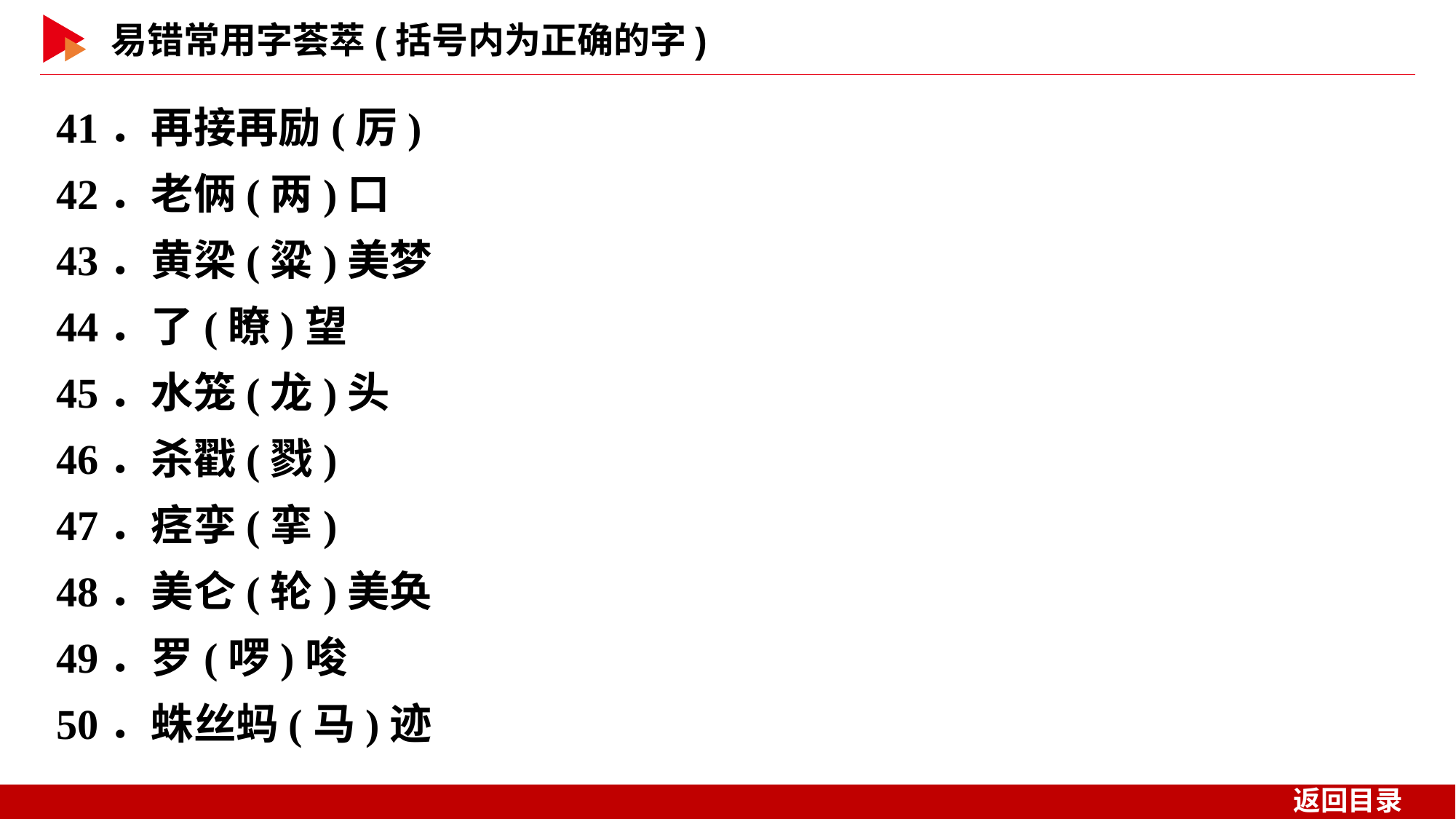

41．再接再励(厉)
42．老俩(两)口
43．黄梁(粱)美梦
44．了(瞭)望
45．水笼(龙)头
46．杀戳(戮)
47．痉孪(挛)
48．美仑(轮)美奂
49．罗(啰)唆
50．蛛丝蚂(马)迹